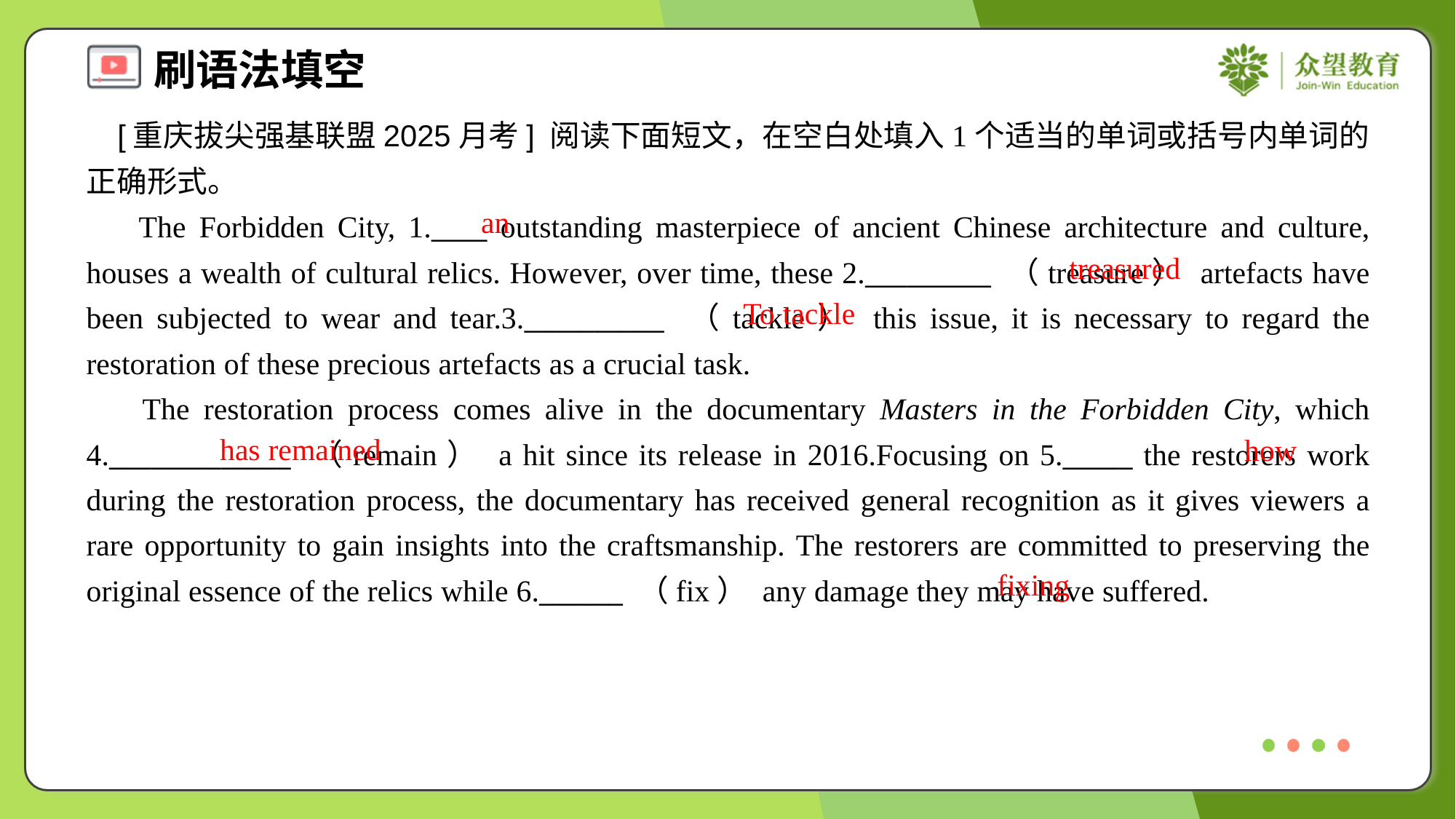

[重庆拔尖强基联盟2025月考] 阅读下面短文，在空白处填入1个适当的单词或括号内单词的正确形式。
    The Forbidden City, 1.____ outstanding masterpiece of ancient Chinese architecture and culture, houses a wealth of cultural relics. However, over time, these 2._________ （treasure） artefacts have been subjected to wear and tear.3.__________ （tackle） this issue, it is necessary to regard the restoration of these precious artefacts as a crucial task.
    The restoration process comes alive in the documentary Masters in the Forbidden City, which 4._____________ （remain） a hit since its release in 2016.Focusing on 5._____ the restorers work during the restoration process, the documentary has received general recognition as it gives viewers a rare opportunity to gain insights into the craftsmanship. The restorers are committed to preserving the original essence of the relics while 6.______ （fix） any damage they may have suffered.

an
treasured
To tackle
has remained
how
fixing